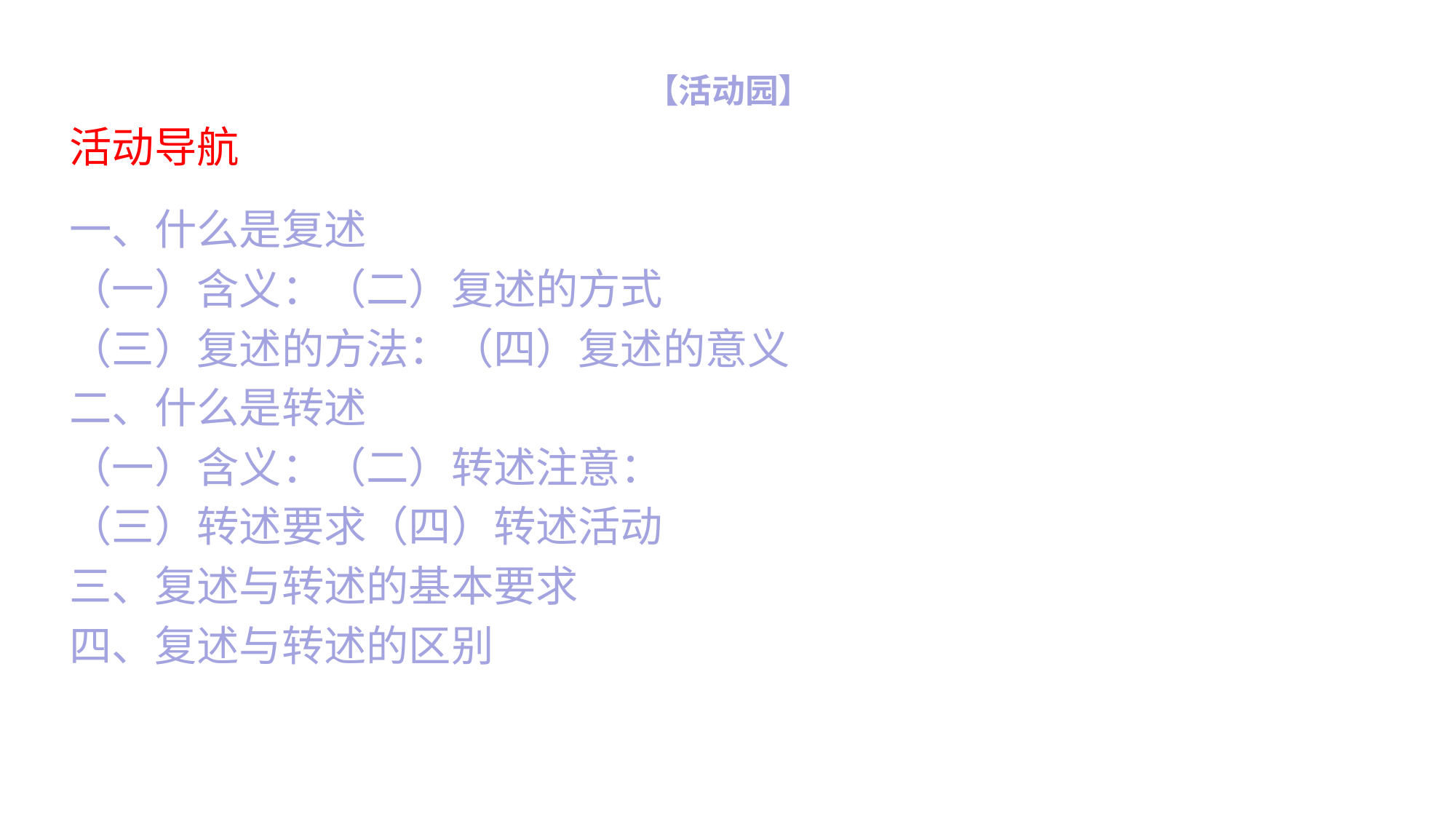

# 【活动园】
活动导航
一、什么是复述
（一）含义：（二）复述的方式
（三）复述的方法：（四）复述的意义
二、什么是转述
（一）含义：（二）转述注意：
（三）转述要求（四）转述活动
三、复述与转述的基本要求
四、复述与转述的区别